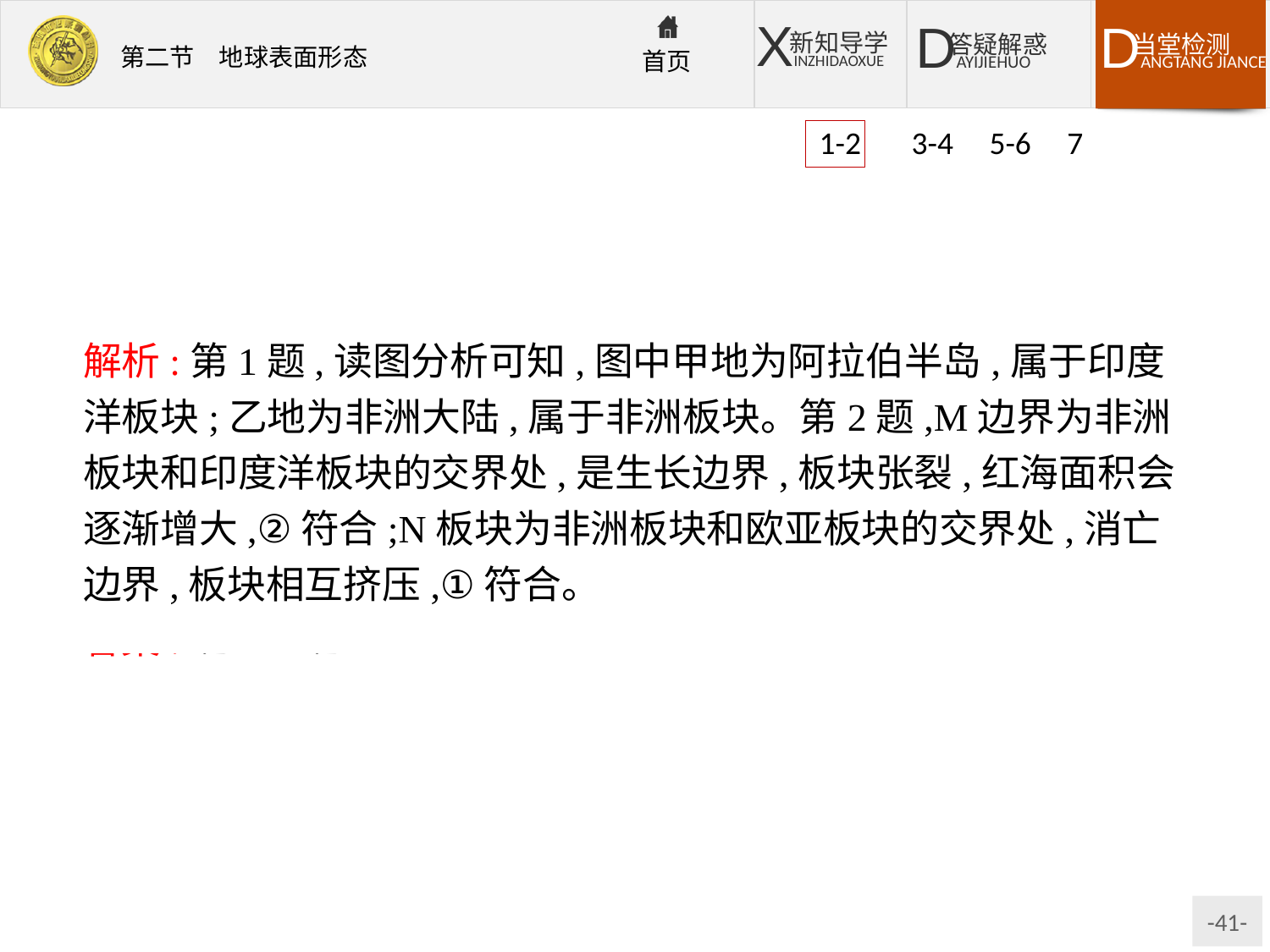

1-2       3-4     5-6     7

解析:第1题,读图分析可知,图中甲地为阿拉伯半岛,属于印度洋板块;乙地为非洲大陆,属于非洲板块。第2题,M边界为非洲板块和印度洋板块的交界处,是生长边界,板块张裂,红海面积会逐渐增大,②符合;N板块为非洲板块和欧亚板块的交界处,消亡边界,板块相互挤压,①符合。
答案:1.B　2.D